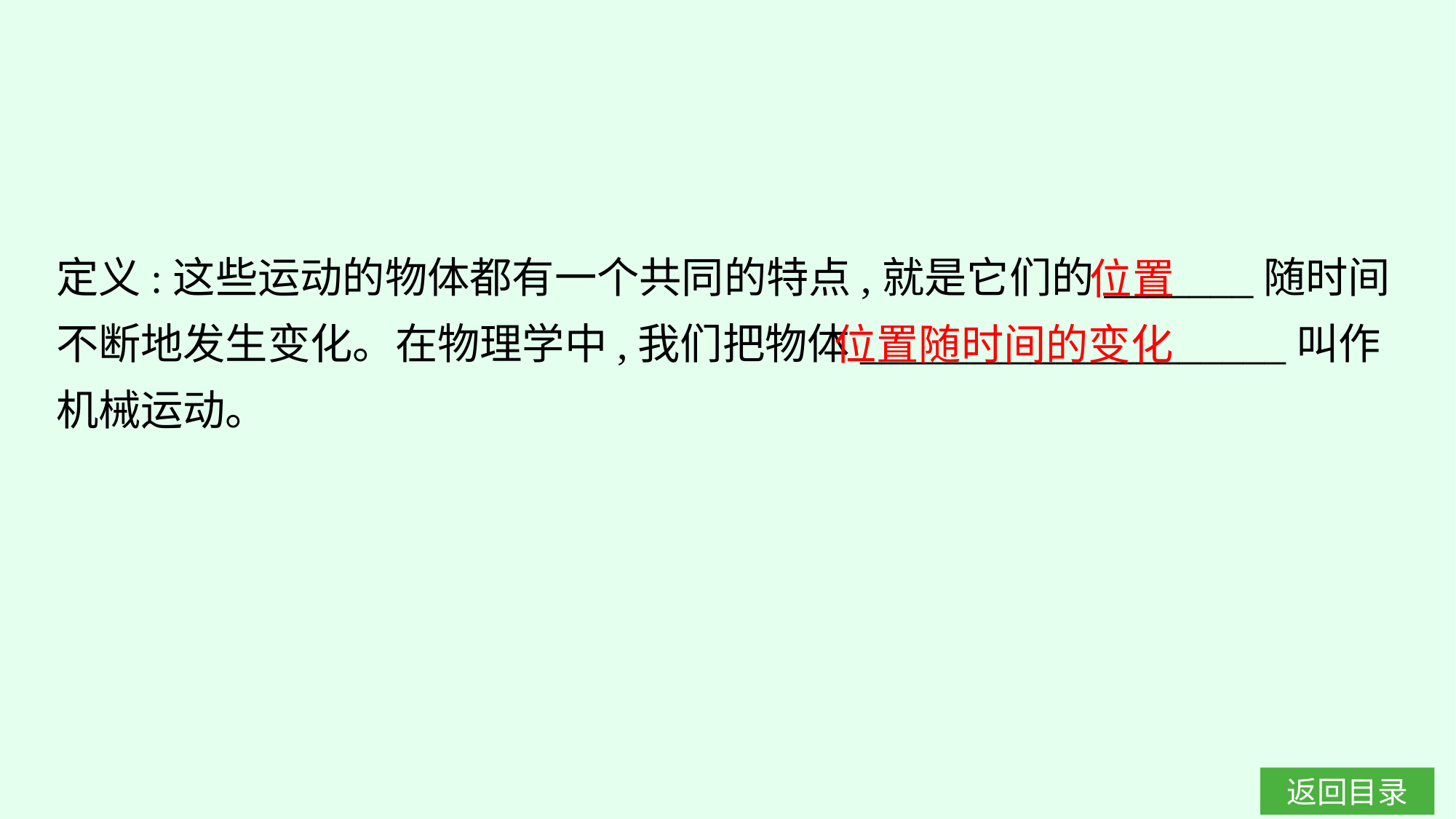

定义:这些运动的物体都有一个共同的特点,就是它们的_______随时间不断地发生变化。在物理学中,我们把物体____________________叫作机械运动。
位置
位置随时间的变化